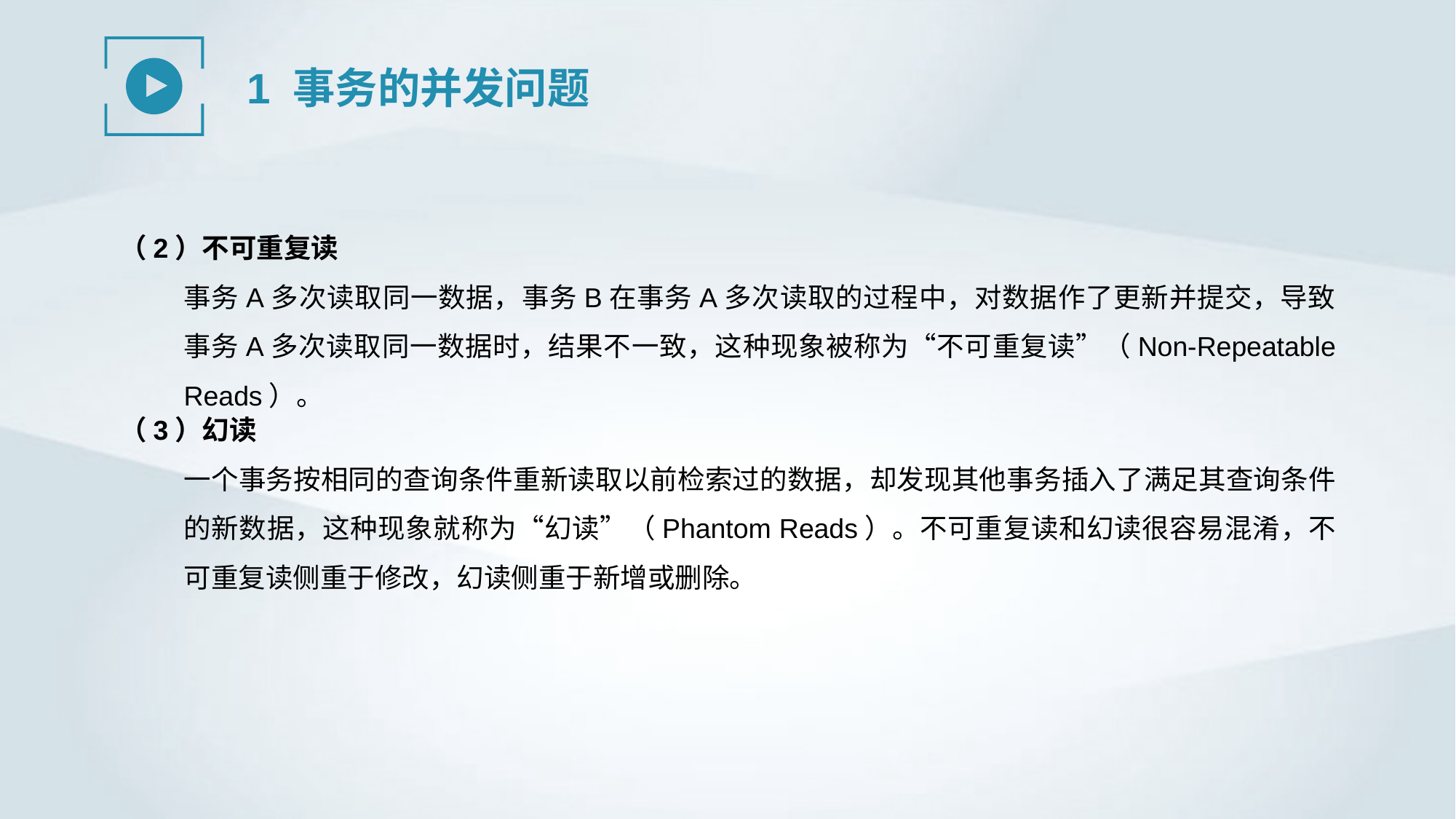

1 事务的并发问题
（2）不可重复读
事务A多次读取同一数据，事务B在事务A多次读取的过程中，对数据作了更新并提交，导致事务A多次读取同一数据时，结果不一致，这种现象被称为“不可重复读”（Non-Repeatable Reads）。
（3）幻读
一个事务按相同的查询条件重新读取以前检索过的数据，却发现其他事务插入了满足其查询条件的新数据，这种现象就称为“幻读”（Phantom Reads）。不可重复读和幻读很容易混淆，不可重复读侧重于修改，幻读侧重于新增或删除。